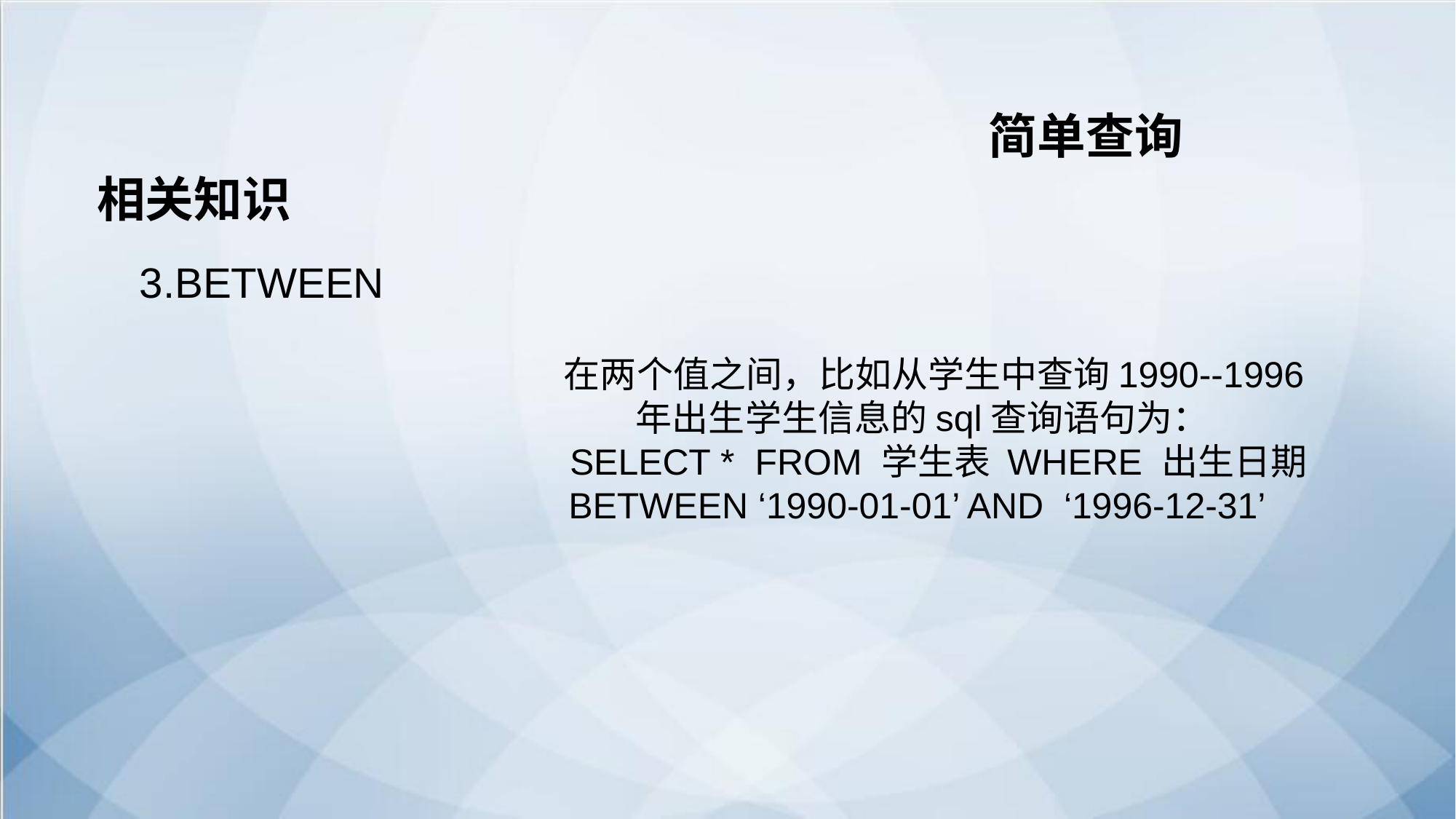

简单查询
相关知识
 3.BETWEEN
在两个值之间，比如从学生中查询1990--1996年出生学生信息的sql查询语句为：
SELECT *  FROM 学生表 WHERE 出生日期 BETWEEN ‘1990-01-01’ AND  ‘1996-12-31’